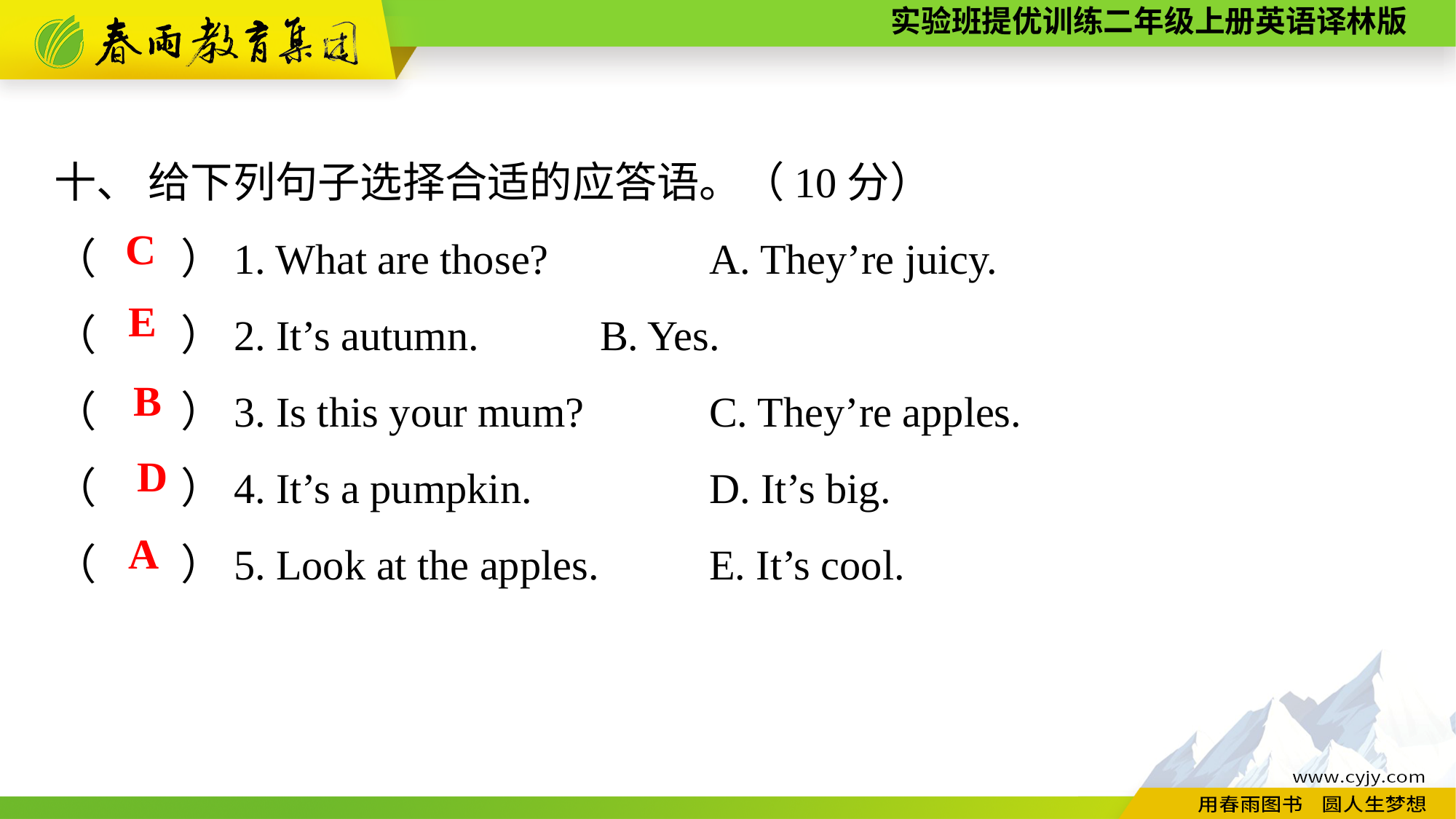

十、 给下列句子选择合适的应答语。（10分）
（　　）1. What are those?		A. They’re juicy.
（　　）2. It’s autumn.		B. Yes.
（　　）3. Is this your mum?		C. They’re apples.
（　　）4. It’s a pumpkin.		D. It’s big.
（　　）5. Look at the apples.		E. It’s cool.
C
E
B
D
A